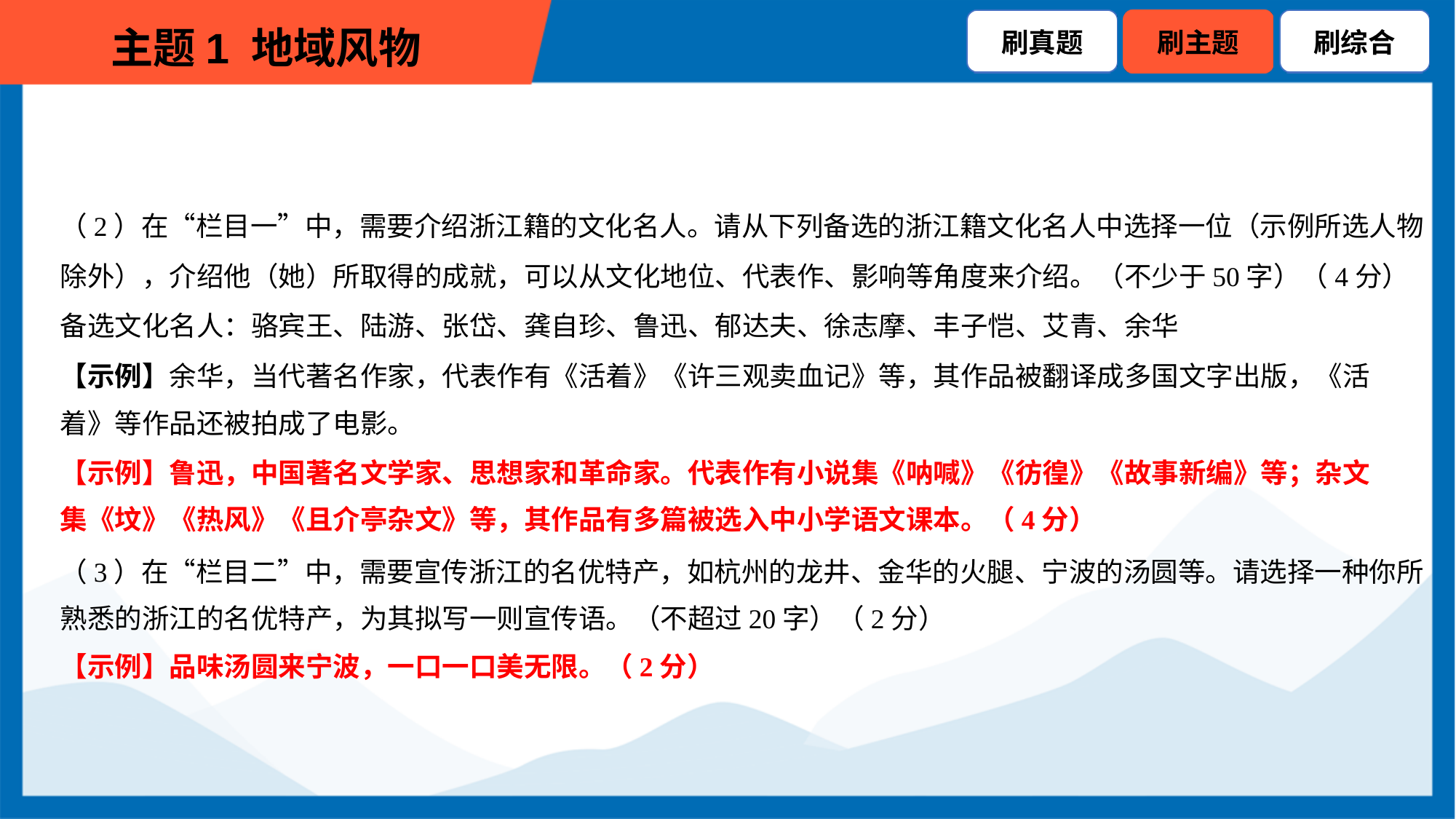

（2）在“栏目一”中，需要介绍浙江籍的文化名人。请从下列备选的浙江籍文化名人中选择一位（示例所选人物
除外），介绍他（她）所取得的成就，可以从文化地位、代表作、影响等角度来介绍。（不少于50字）（4分）
备选文化名人：骆宾王、陆游、张岱、龚自珍、鲁迅、郁达夫、徐志摩、丰子恺、艾青、余华
【示例】余华，当代著名作家，代表作有《活着》《许三观卖血记》等，其作品被翻译成多国文字出版，《活
着》等作品还被拍成了电影。
【示例】鲁迅，中国著名文学家、思想家和革命家。代表作有小说集《呐喊》《彷徨》《故事新编》等；杂文
集《坟》《热风》《且介亭杂文》等，其作品有多篇被选入中小学语文课本。（4分）
（3）在“栏目二”中，需要宣传浙江的名优特产，如杭州的龙井、金华的火腿、宁波的汤圆等。请选择一种你所
熟悉的浙江的名优特产，为其拟写一则宣传语。（不超过20字）（2分）
【示例】品味汤圆来宁波，一口一口美无限。（2分）